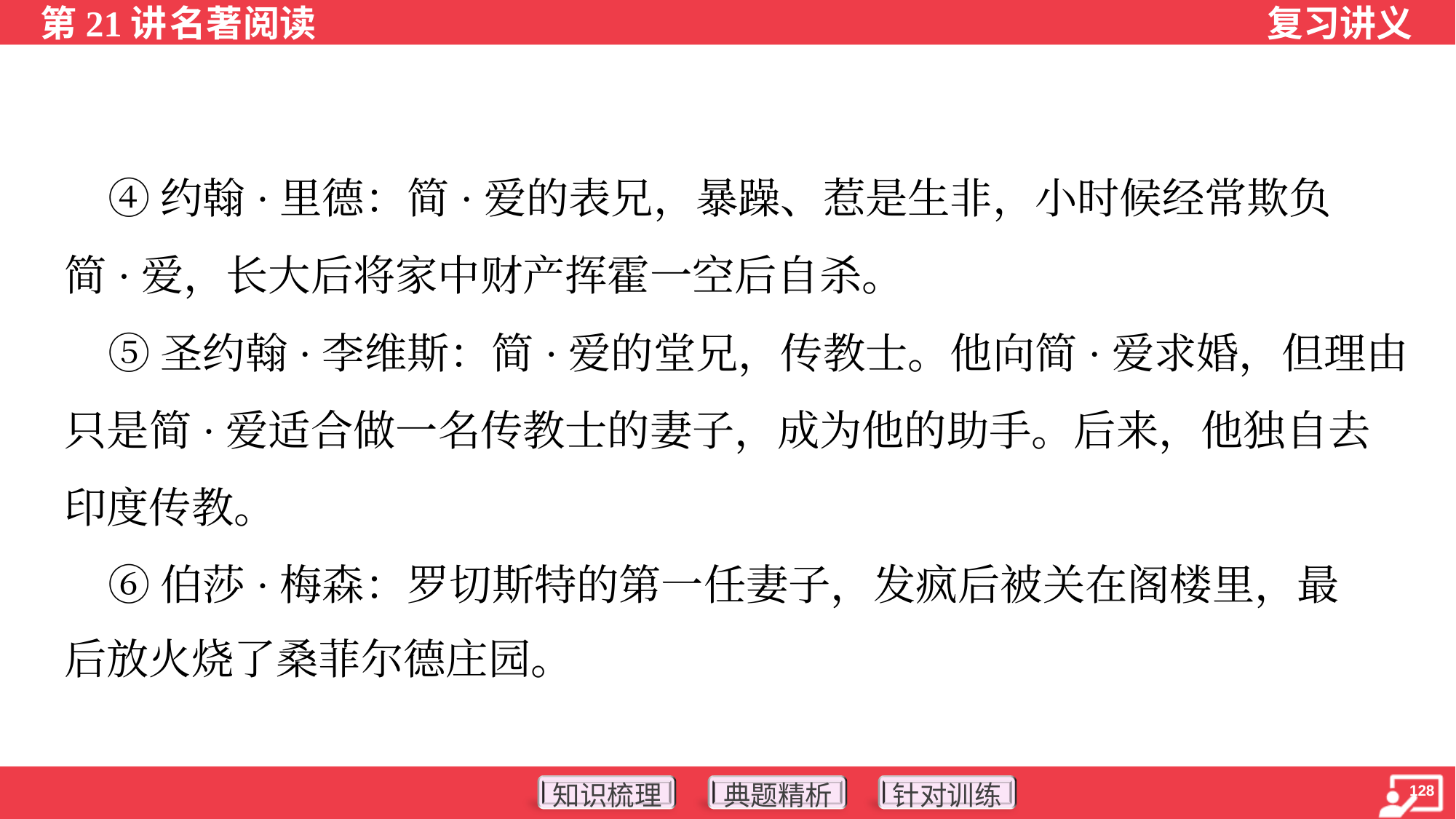

④约翰·里德：简·爱的表兄，暴躁、惹是生非，小时候经常欺负
简·爱，长大后将家中财产挥霍一空后自杀。
    ⑤圣约翰·李维斯：简·爱的堂兄，传教士。他向简·爱求婚，但理由
只是简·爱适合做一名传教士的妻子，成为他的助手。后来，他独自去
印度传教。
    ⑥伯莎·梅森：罗切斯特的第一任妻子，发疯后被关在阁楼里，最
后放火烧了桑菲尔德庄园。